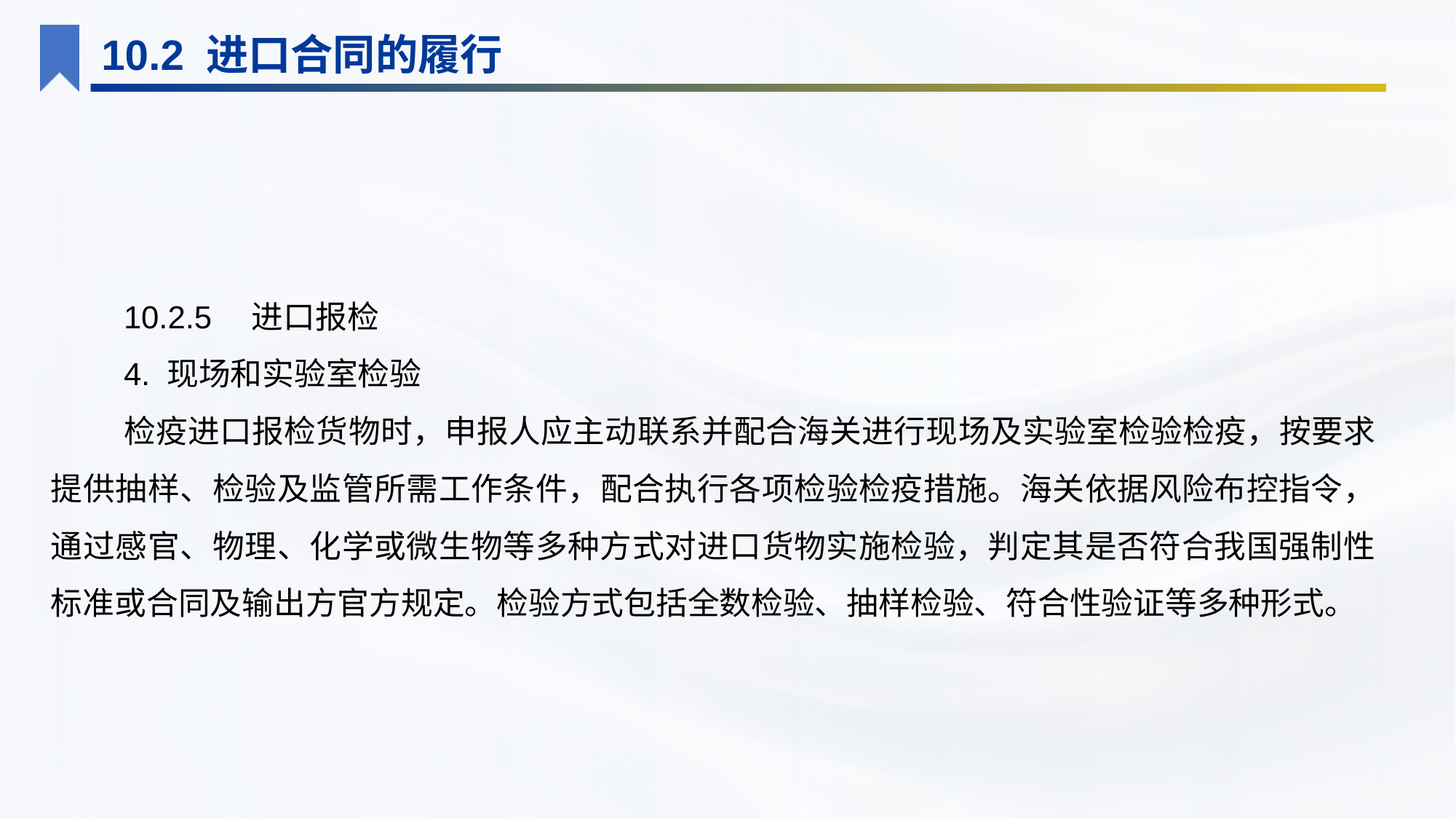

10.2 进口合同的履行
10.2.5　进口报检
4. 现场和实验室检验
检疫进口报检货物时，申报人应主动联系并配合海关进行现场及实验室检验检疫，按要求提供抽样、检验及监管所需工作条件，配合执行各项检验检疫措施。海关依据风险布控指令，通过感官、物理、化学或微生物等多种方式对进口货物实施检验，判定其是否符合我国强制性标准或合同及输出方官方规定。检验方式包括全数检验、抽样检验、符合性验证等多种形式。